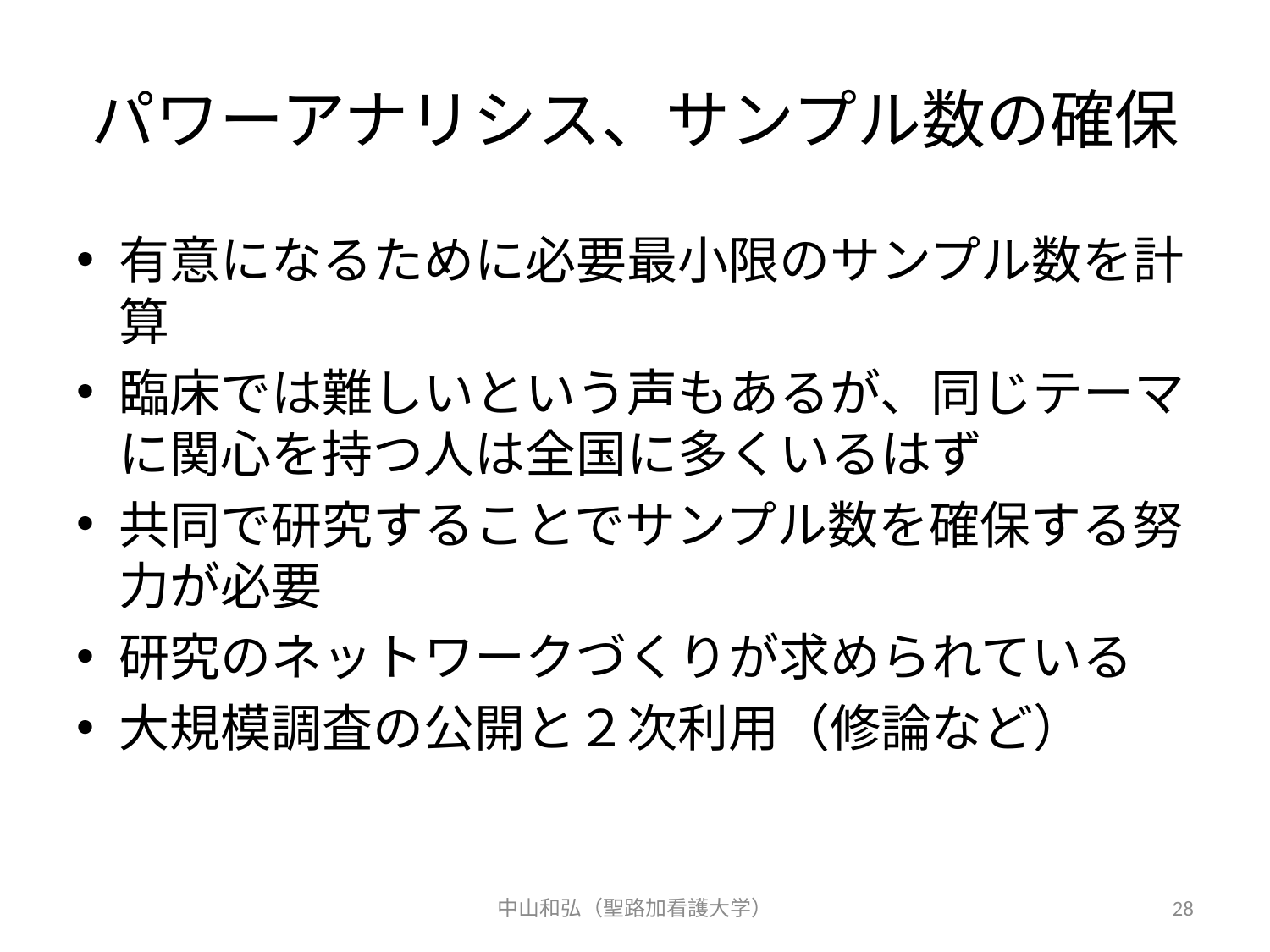

# パワーアナリシス、サンプル数の確保
有意になるために必要最小限のサンプル数を計算
臨床では難しいという声もあるが、同じテーマに関心を持つ人は全国に多くいるはず
共同で研究することでサンプル数を確保する努力が必要
研究のネットワークづくりが求められている
大規模調査の公開と２次利用（修論など）
中山和弘（聖路加看護大学）
28